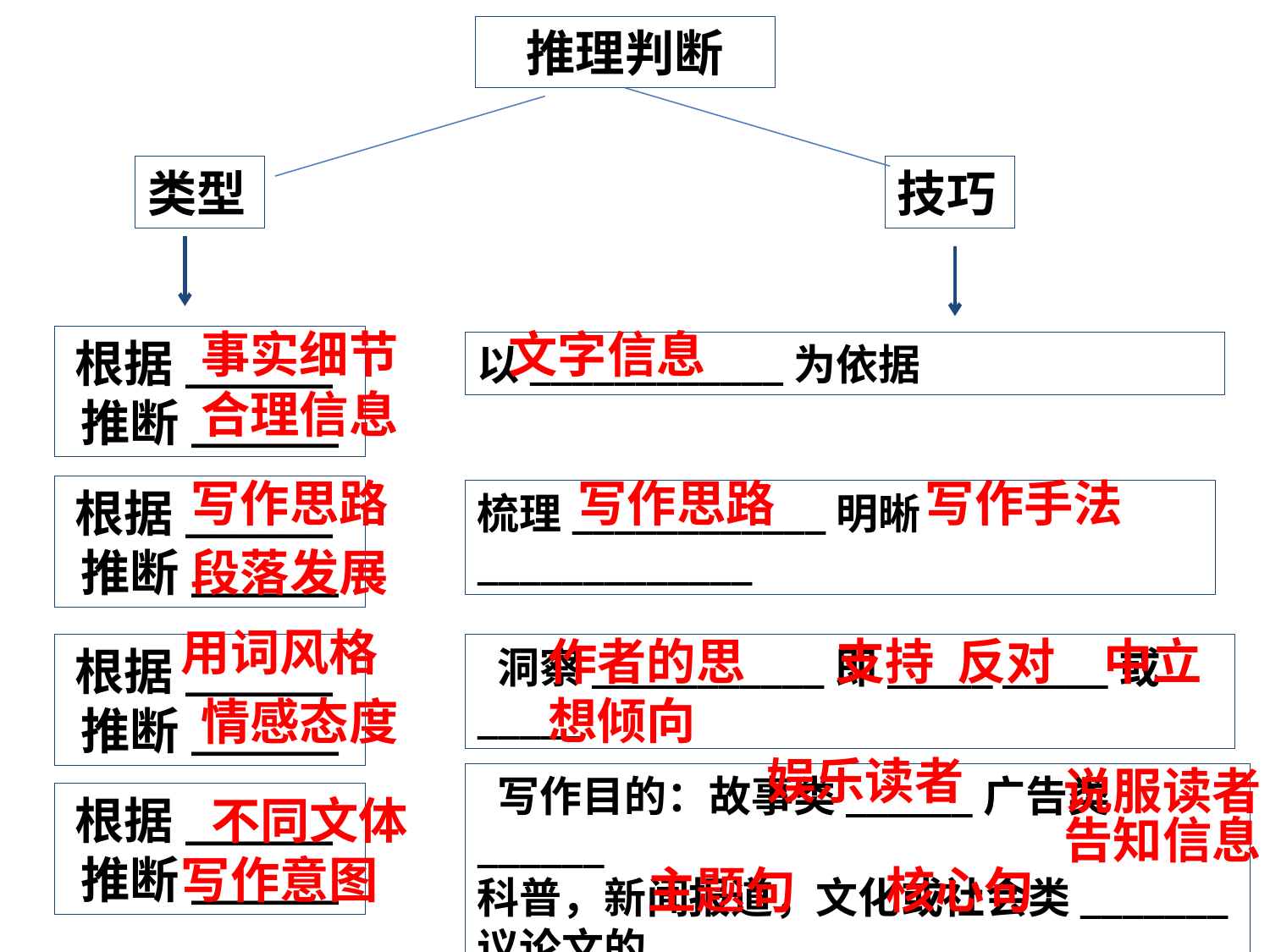

推理判断
类型
技巧
事实细节
文字信息
根据______推断______
以____________为依据
合理信息
写作思路
写作思路
写作手法
根据______推断______
梳理____________明晰_____________
段落发展
用词风格
作者的思想倾向
支持  反对
中立
根据______推断______
 洞察___________即_____ _____或_____
情感态度
娱乐读者
说服读者
 写作目的：故事类______广告类______
科普，新闻报道，文化或社会类_______
议论文的__________ _________
根据______推断______
不同文体
告知信息
写作意图
主题句
核心句